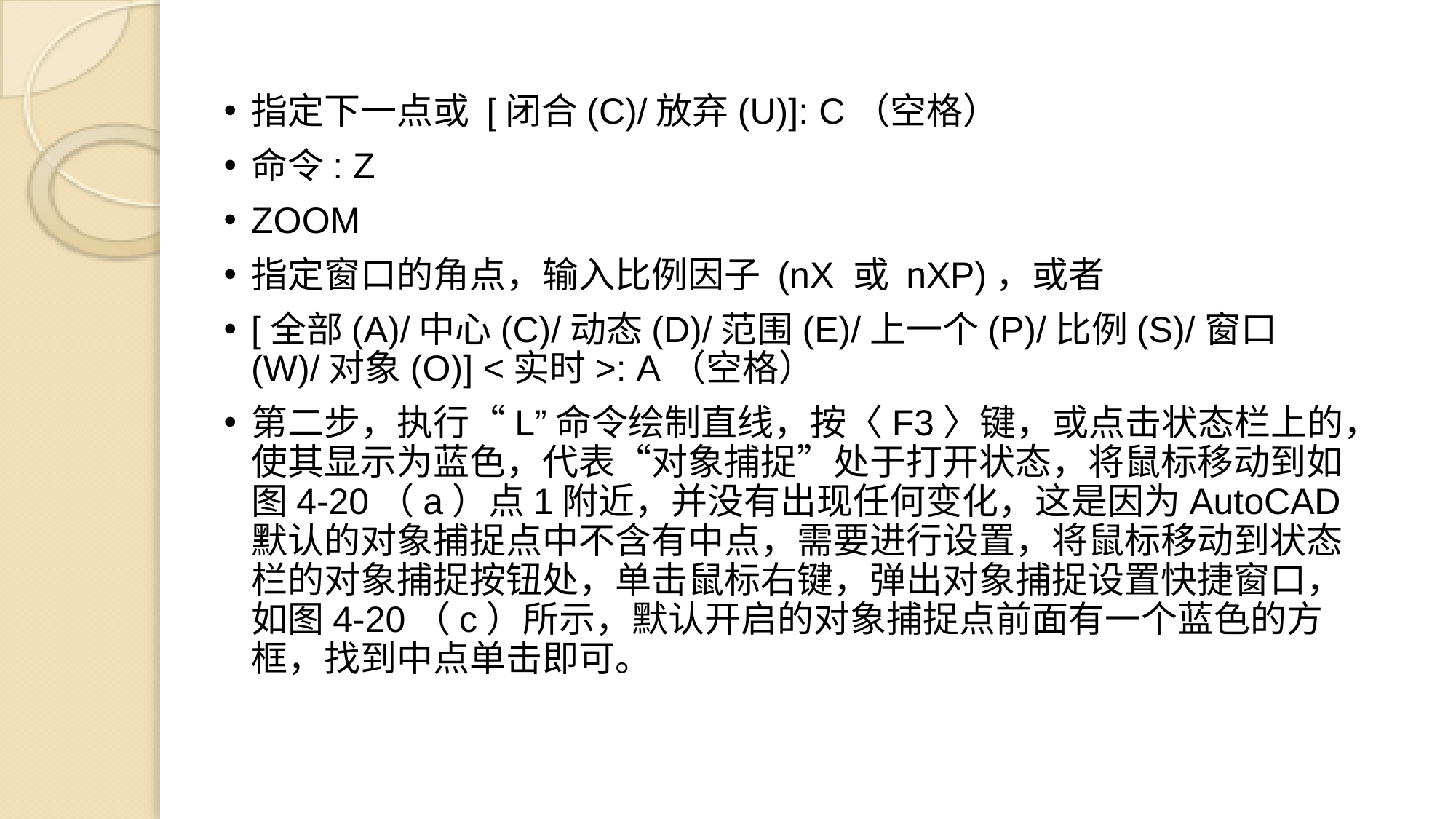

指定下一点或 [闭合(C)/放弃(U)]: C（空格）
命令: Z
ZOOM
指定窗口的角点，输入比例因子 (nX 或 nXP)，或者
[全部(A)/中心(C)/动态(D)/范围(E)/上一个(P)/比例(S)/窗口(W)/对象(O)] <实时>: A（空格）
第二步，执行“L”命令绘制直线，按〈F3〉键，或点击状态栏上的，使其显示为蓝色，代表“对象捕捉”处于打开状态，将鼠标移动到如图4-20（a）点1附近，并没有出现任何变化，这是因为AutoCAD默认的对象捕捉点中不含有中点，需要进行设置，将鼠标移动到状态栏的对象捕捉按钮处，单击鼠标右键，弹出对象捕捉设置快捷窗口，如图4-20（c）所示，默认开启的对象捕捉点前面有一个蓝色的方框，找到中点单击即可。